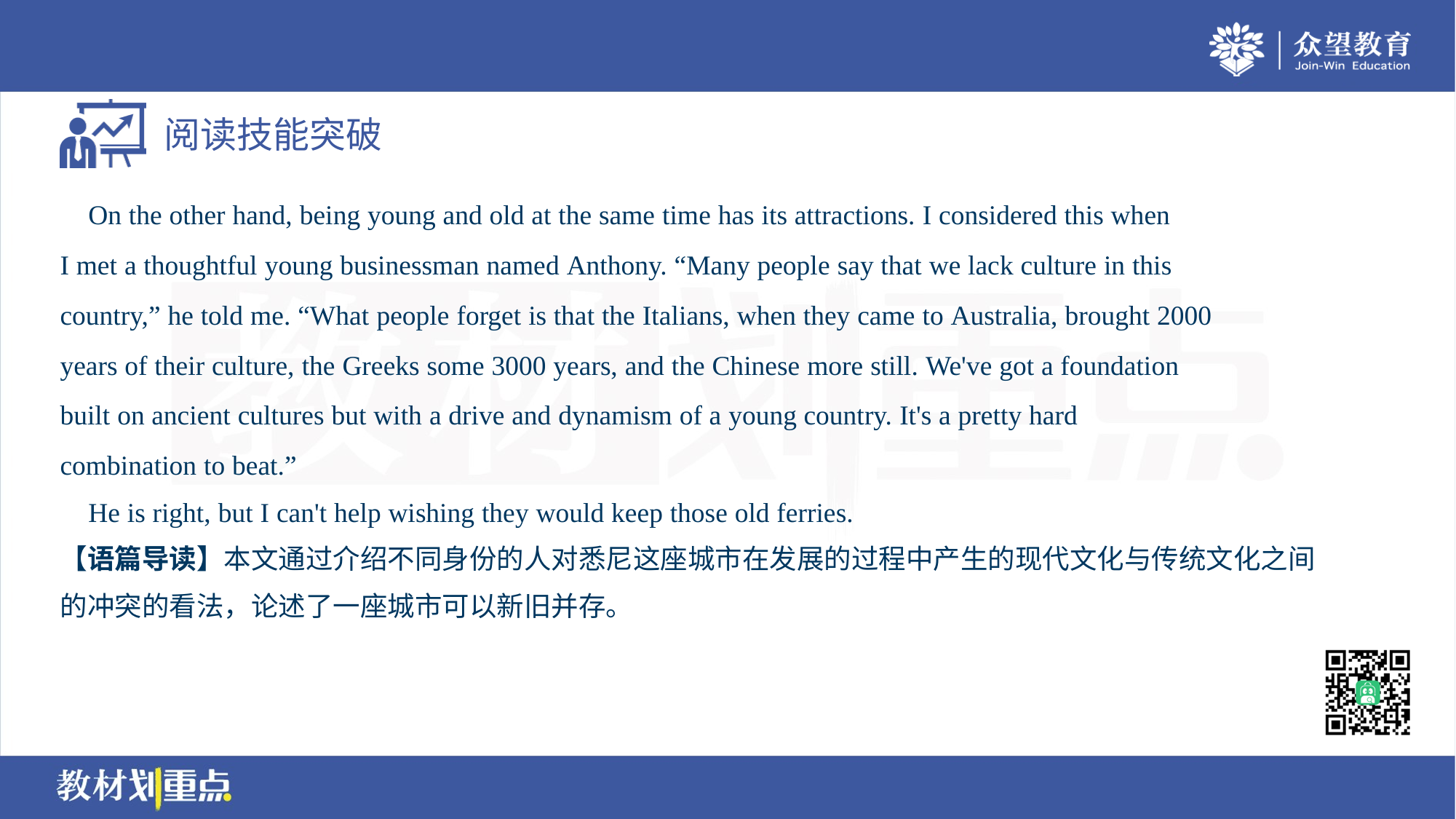

On the other hand, being young and old at the same time has its attractions. I considered this when
I met a thoughtful young businessman named Anthony. “Many people say that we lack culture in this
country,” he told me. “What people forget is that the Italians, when they came to Australia, brought 2000
years of their culture, the Greeks some 3000 years, and the Chinese more still. We've got a foundation
built on ancient cultures but with a drive and dynamism of a young country. It's a pretty hard
combination to beat.”
    He is right, but I can't help wishing they would keep those old ferries.
【语篇导读】本文通过介绍不同身份的人对悉尼这座城市在发展的过程中产生的现代文化与传统文化之间
的冲突的看法，论述了一座城市可以新旧并存。